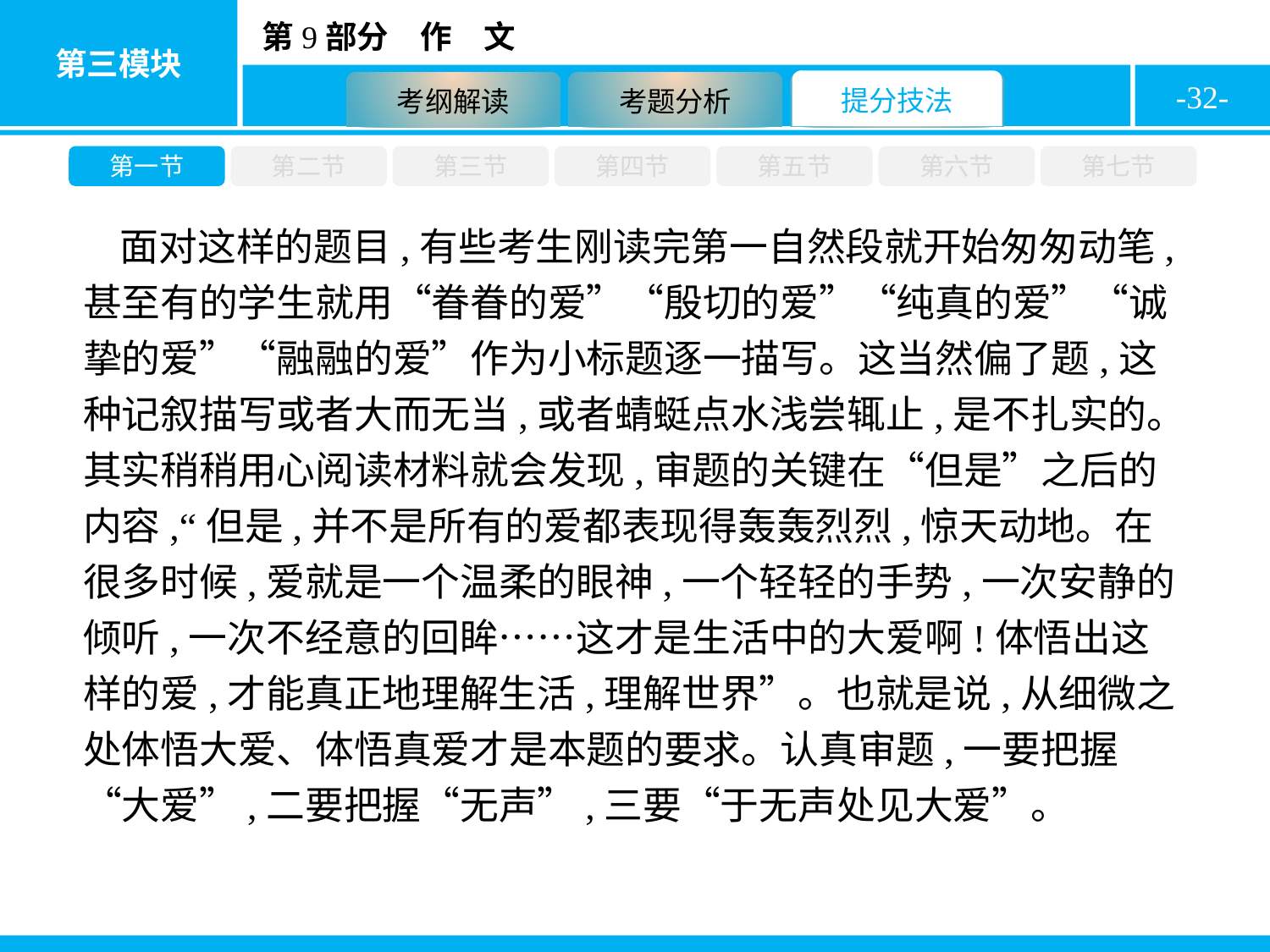

-32-
第一节
第二节
第三节
第四节
第五节
第六节
第七节
面对这样的题目,有些考生刚读完第一自然段就开始匆匆动笔,甚至有的学生就用“眷眷的爱”“殷切的爱”“纯真的爱”“诚挚的爱”“融融的爱”作为小标题逐一描写。这当然偏了题,这种记叙描写或者大而无当,或者蜻蜓点水浅尝辄止,是不扎实的。其实稍稍用心阅读材料就会发现,审题的关键在“但是”之后的内容,“但是,并不是所有的爱都表现得轰轰烈烈,惊天动地。在很多时候,爱就是一个温柔的眼神,一个轻轻的手势,一次安静的倾听,一次不经意的回眸……这才是生活中的大爱啊!体悟出这样的爱,才能真正地理解生活,理解世界”。也就是说,从细微之处体悟大爱、体悟真爱才是本题的要求。认真审题,一要把握“大爱”,二要把握“无声”,三要“于无声处见大爱”。